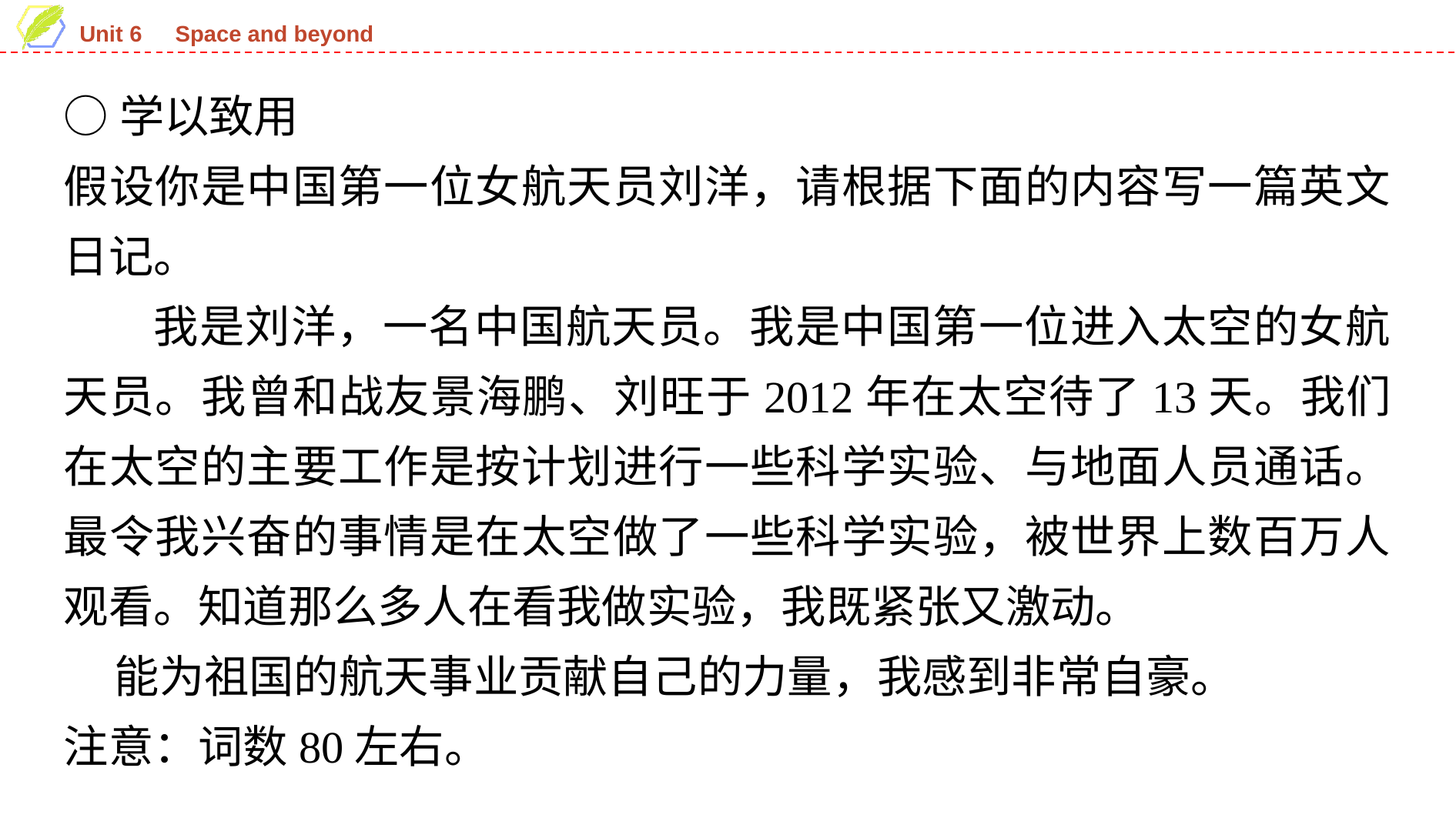

○学以致用
假设你是中国第一位女航天员刘洋，请根据下面的内容写一篇英文日记。
我是刘洋，一名中国航天员。我是中国第一位进入太空的女航天员。我曾和战友景海鹏、刘旺于2012年在太空待了13天。我们在太空的主要工作是按计划进行一些科学实验、与地面人员通话。最令我兴奋的事情是在太空做了一些科学实验，被世界上数百万人观看。知道那么多人在看我做实验，我既紧张又激动。
    能为祖国的航天事业贡献自己的力量，我感到非常自豪。
注意：词数80左右。